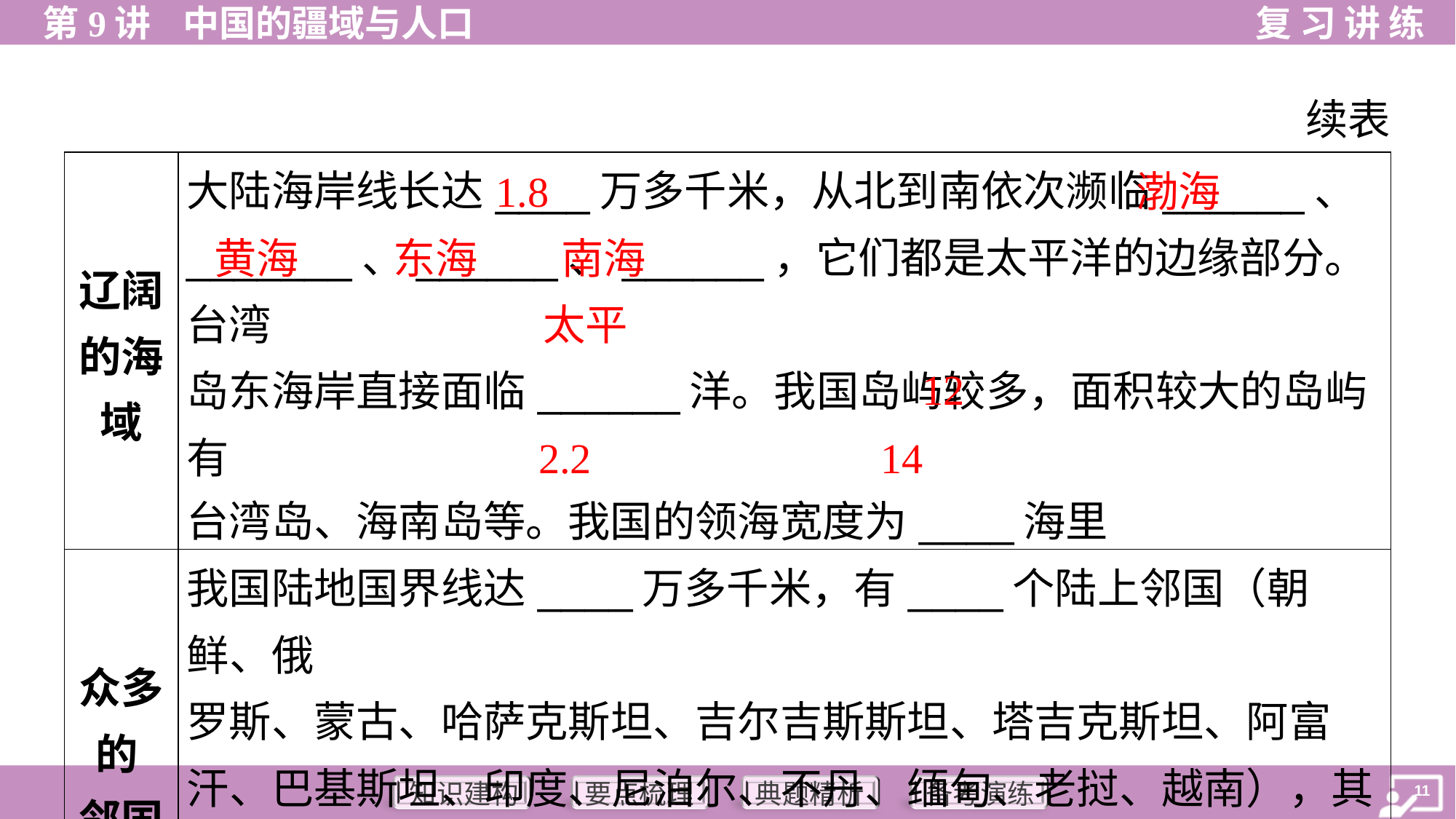

续表
1.8
渤海
| 辽阔 的海 域 | 大陆海岸线长达\_\_\_\_万多千米，从北到南依次濒临\_\_\_\_\_\_、 \_\_\_\_\_\_\_、\_\_\_\_\_\_、\_\_\_\_\_\_，它们都是太平洋的边缘部分。台湾 岛东海岸直接面临\_\_\_\_\_\_洋。我国岛屿较多，面积较大的岛屿有 台湾岛、海南岛等。我国的领海宽度为\_\_\_\_海里 |
| --- | --- |
| 众多 的 邻国 | 我国陆地国界线达\_\_\_\_万多千米，有\_\_\_\_个陆上邻国（朝鲜、俄 罗斯、蒙古、哈萨克斯坦、吉尔吉斯斯坦、塔吉克斯坦、阿富 汗、巴基斯坦、印度、尼泊尔、不丹、缅甸、老挝、越南），其 中与朝鲜、越南两个国家海岸相邻，还与韩国、日本、菲律宾、 马来西亚、文莱、印度尼西亚等国家隔海相望 |
黄海
东海
南海
太平
12
2.2
14